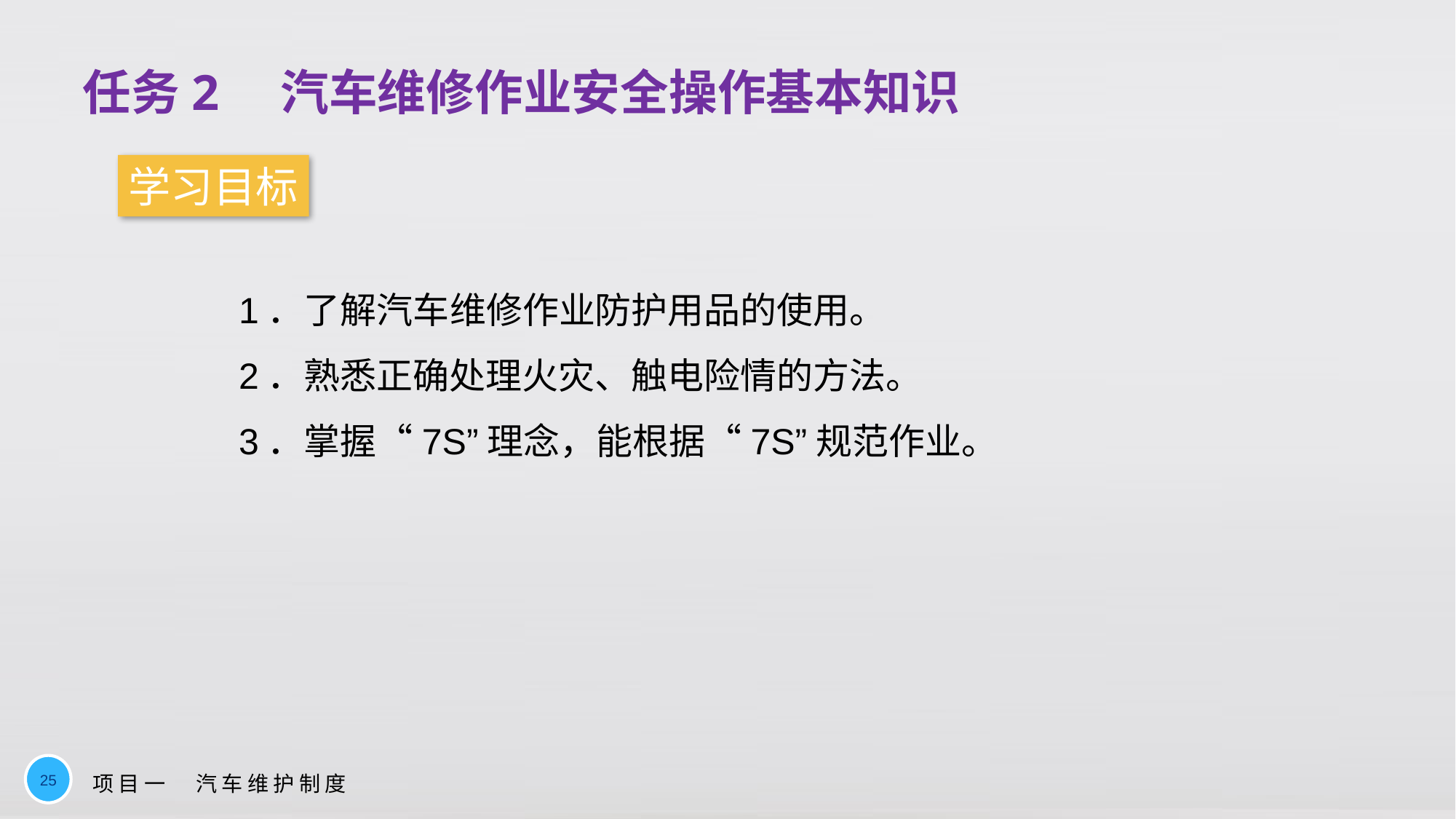

任务2　汽车维修作业安全操作基本知识
学习目标
1．了解汽车维修作业防护用品的使用。
2．熟悉正确处理火灾、触电险情的方法。
3．掌握“7S”理念，能根据“7S”规范作业。
25